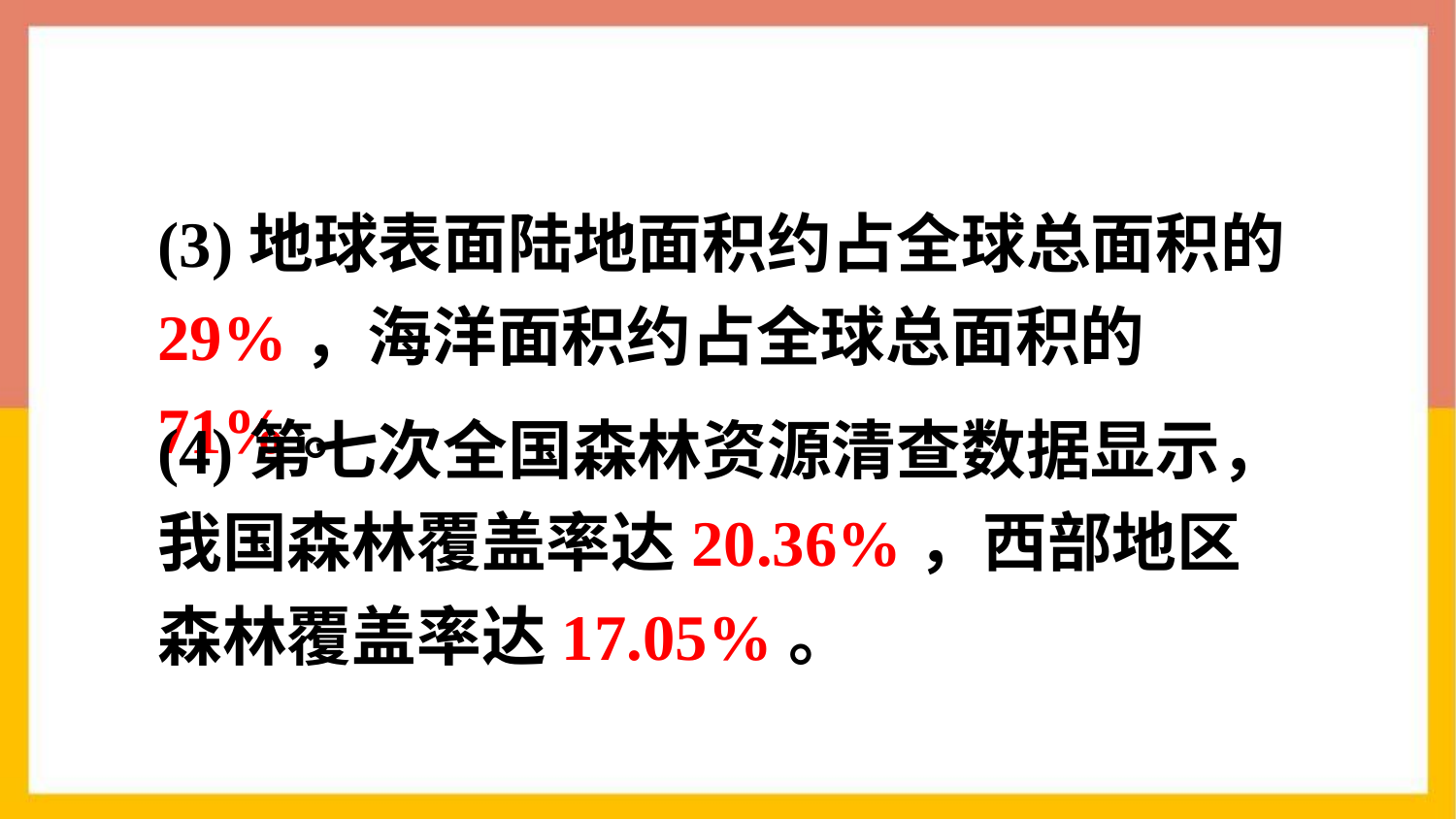

(3)地球表面陆地面积约占全球总面积的29%，海洋面积约占全球总面积的71%。
(4)第七次全国森林资源清查数据显示，我国森林覆盖率达20.36%，西部地区森林覆盖率达17.05%。